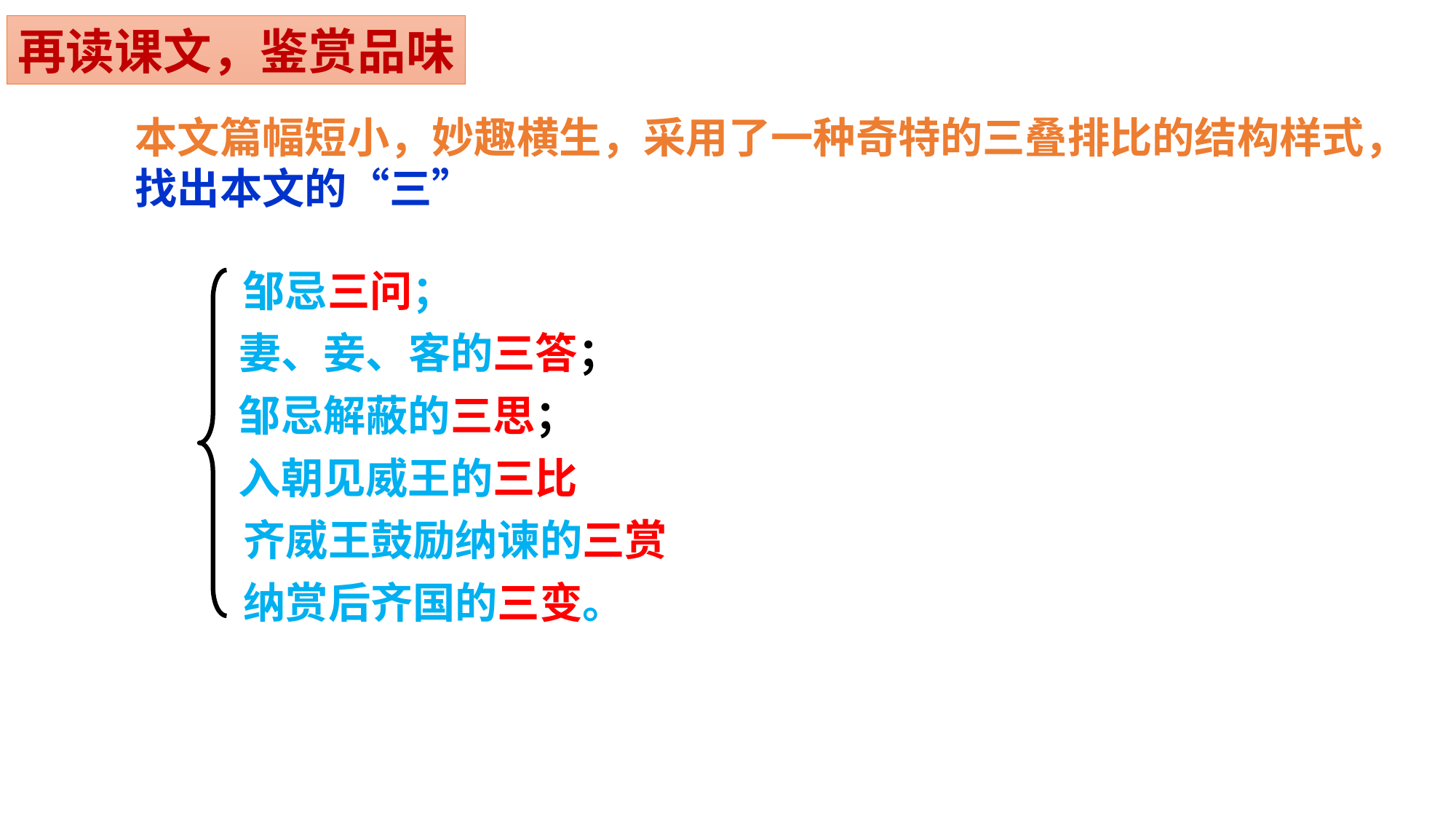

再读课文，鉴赏品味
本文篇幅短小，妙趣横生，采用了一种奇特的三叠排比的结构样式，
找出本文的“三”
邹忌三问；

妻、妾、客的三答；
邹忌解蔽的三思；
入朝见威王的三比
齐威王鼓励纳谏的三赏
纳赏后齐国的三变。